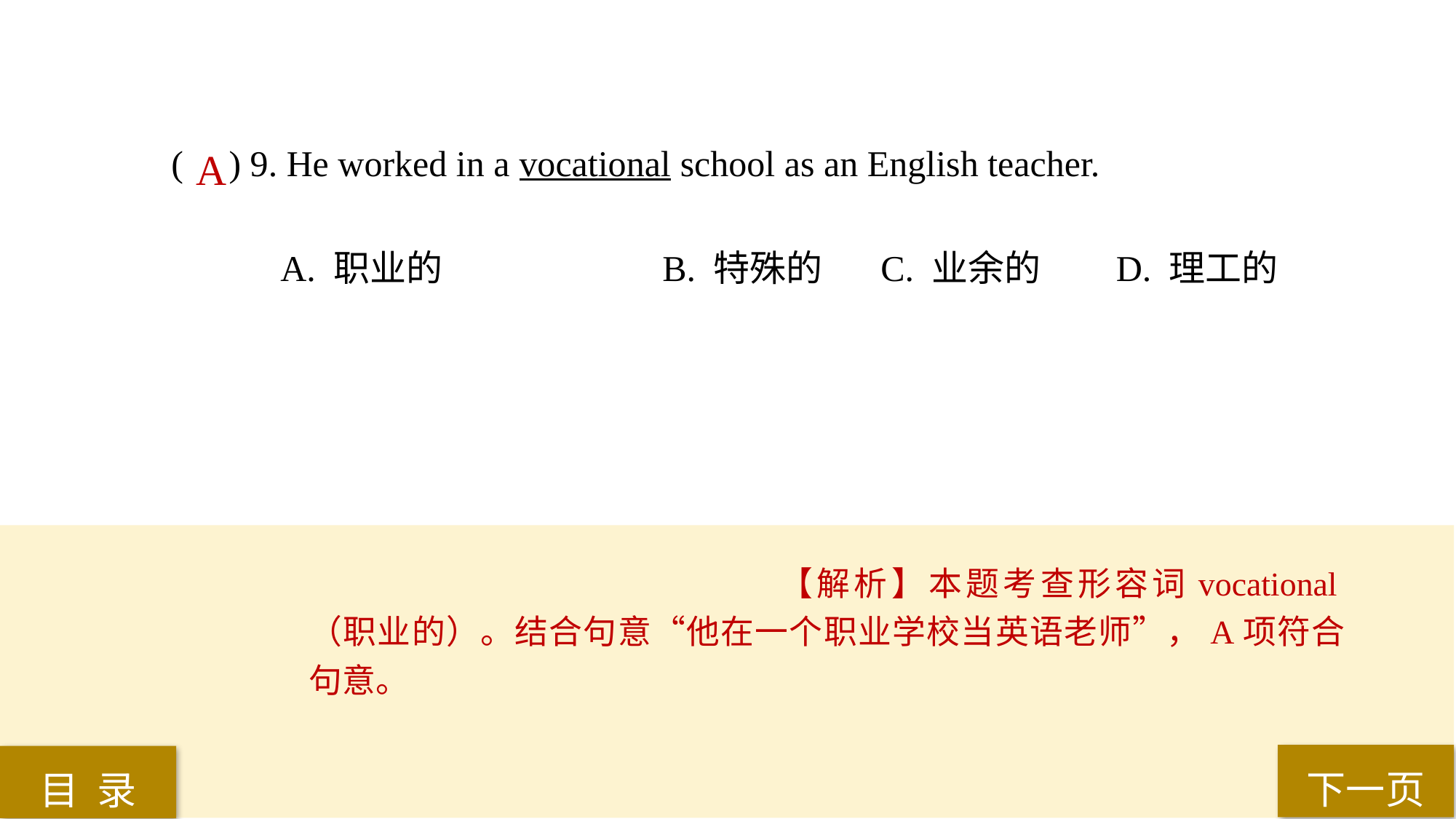

(     ) 9. He worked in a vocational school as an English teacher.

A. 职业的 		B. 特殊的 	C. 业余的	 D. 理工的
A
【解析】本题考查形容词vocational（职业的）。结合句意“他在一个职业学校当英语老师”，A项符合句意。